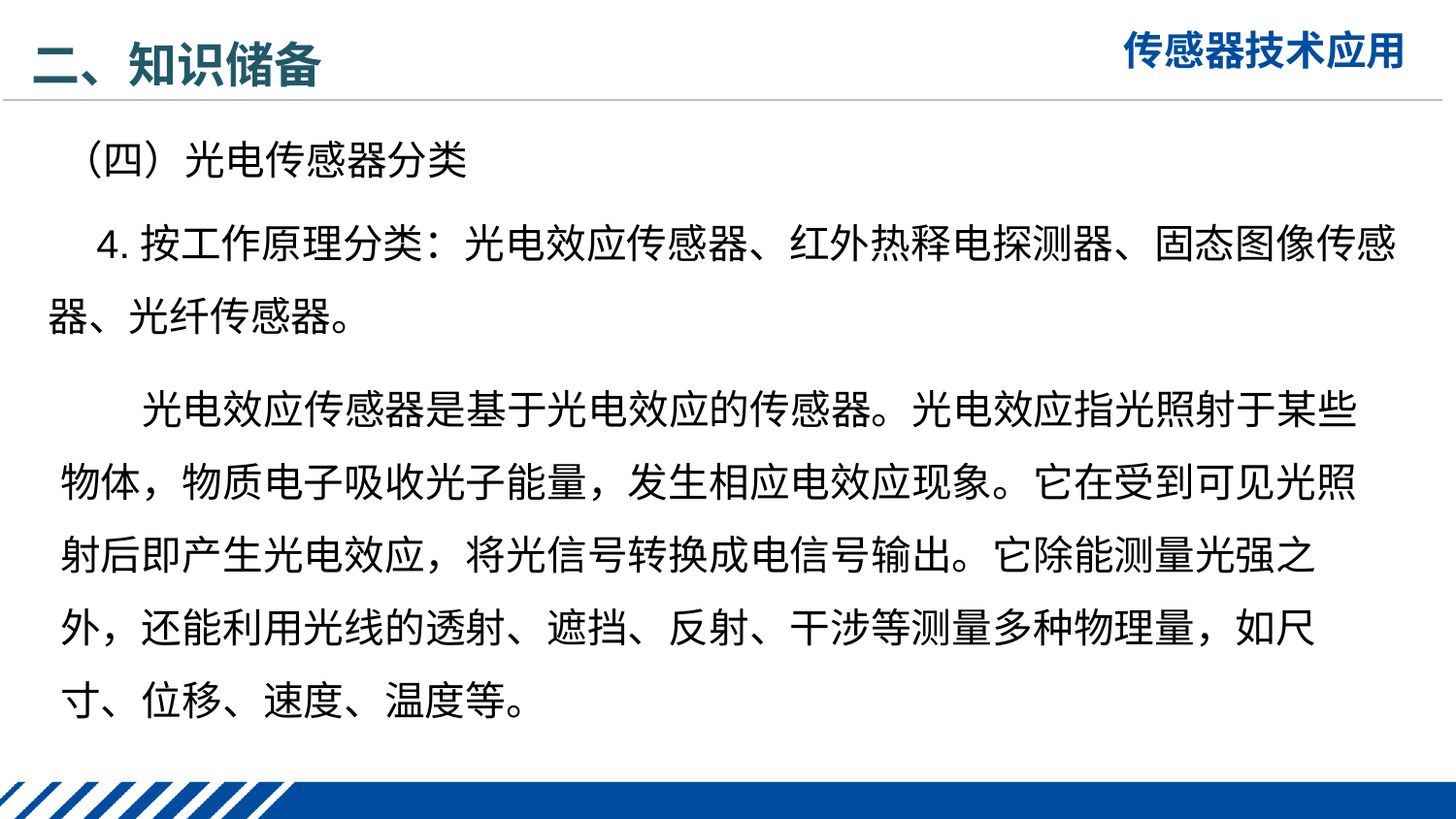

二、知识储备
（四）光电传感器分类
4.按工作原理分类：光电效应传感器、红外热释电探测器、固态图像传感器、光纤传感器。
        光电效应传感器是基于光电效应的传感器。光电效应指光照射于某些物体，物质电子吸收光子能量，发生相应电效应现象。它在受到可见光照射后即产生光电效应，将光信号转换成电信号输出。它除能测量光强之外，还能利用光线的透射、遮挡、反射、干涉等测量多种物理量，如尺寸、位移、速度、温度等。